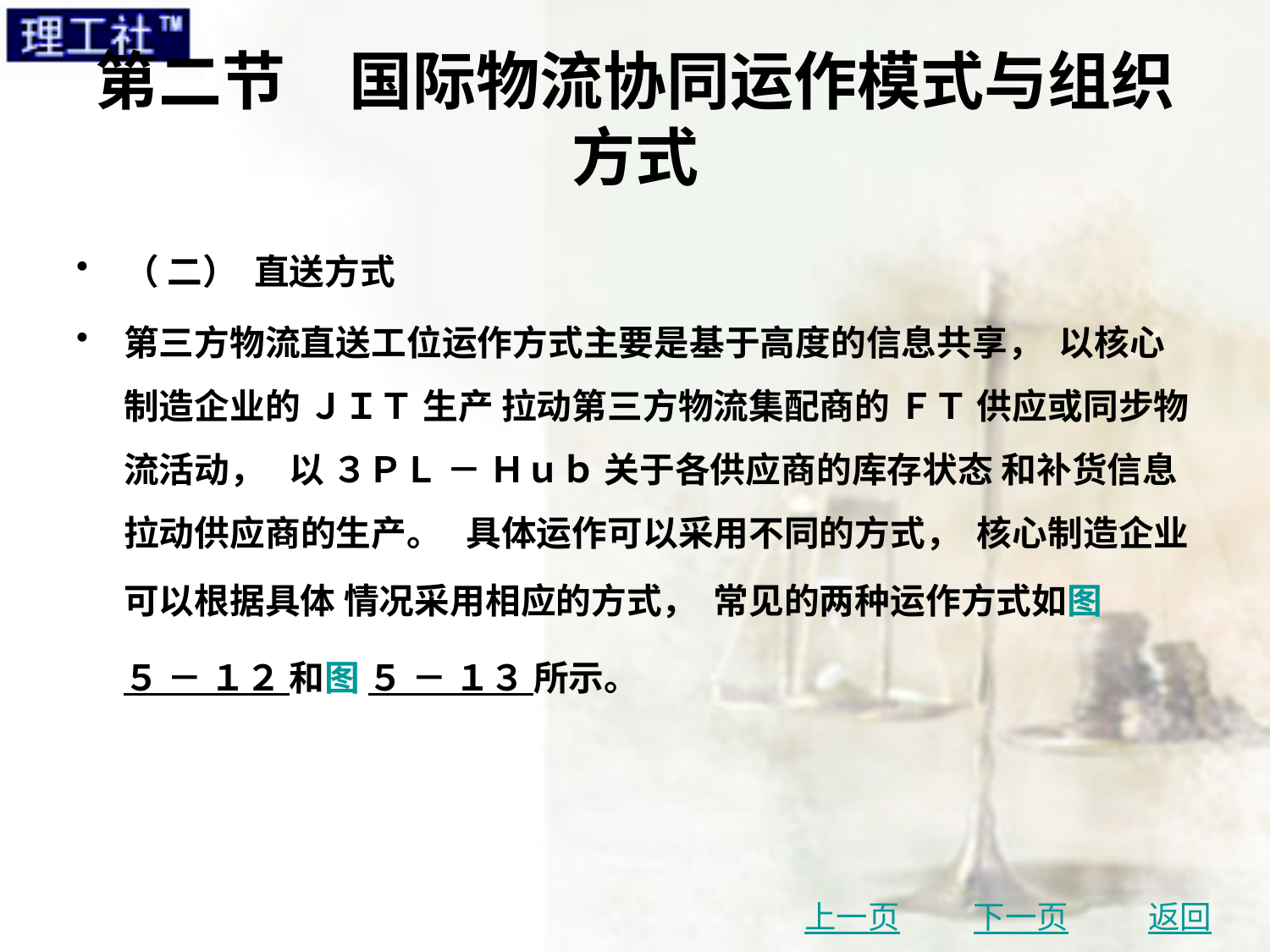

# 第二节　国际物流协同运作模式与组织方式
（ 二）  直送方式
第三方物流直送工位运作方式主要是基于高度的信息共享，  以核心制造企业的 ＪＩＴ 生产 拉动第三方物流集配商的 ＦＴ 供应或同步物流活动，   以 ３ＰＬ － Ｈｕｂ 关于各供应商的库存状态 和补货信息拉动供应商的生产。   具体运作可以采用不同的方式，  核心制造企业可以根据具体 情况采用相应的方式，  常见的两种运作方式如图 ５ － １２ 和图 ５ － １３ 所示。
上一页
下一页
返回